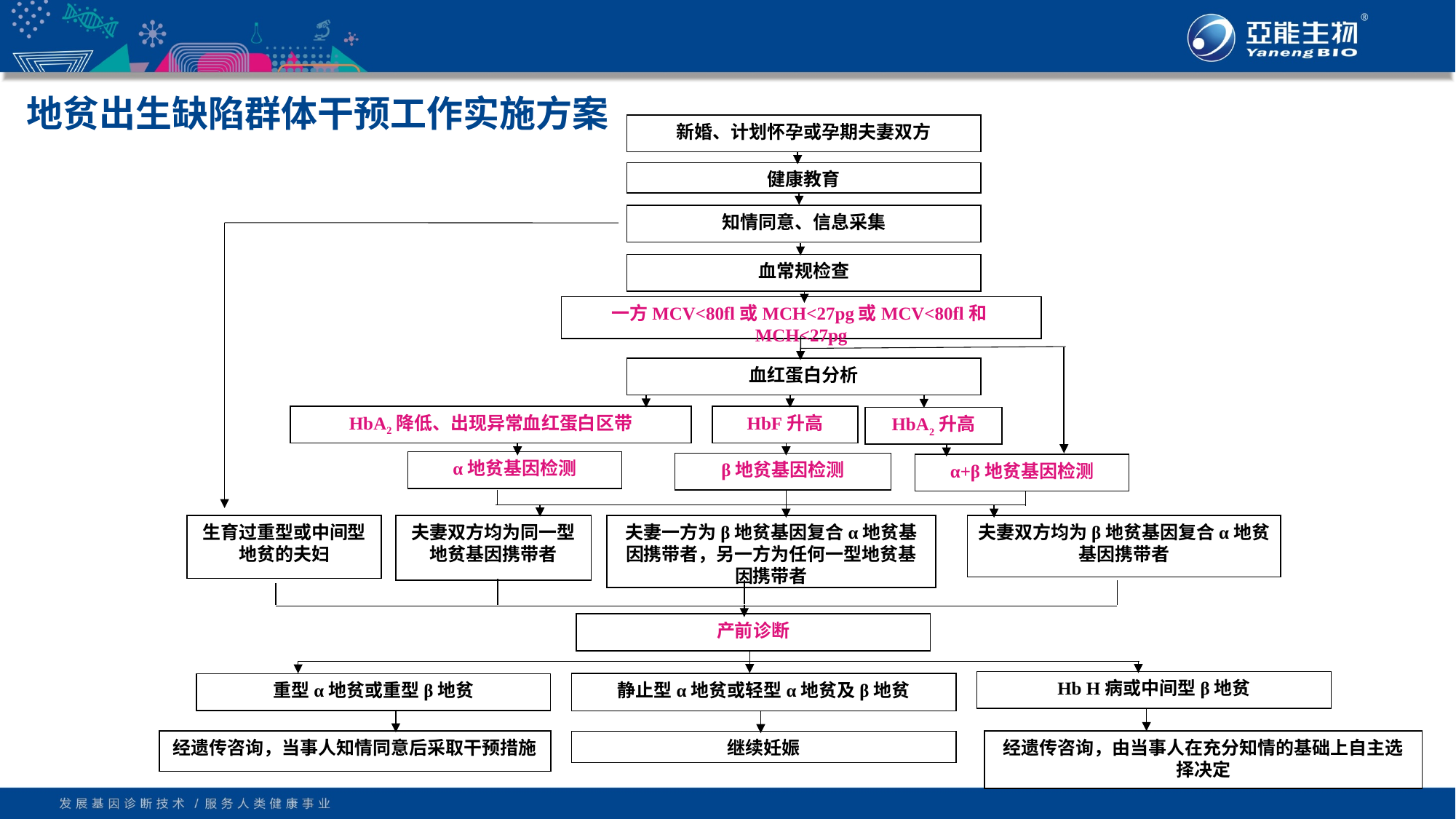

# 地贫出生缺陷群体干预工作实施方案
新婚、计划怀孕或孕期夫妻双方
健康教育
知情同意、信息采集
血常规检查
一方MCV<80fl或MCH<27pg或MCV<80fl和MCH<27pg

血红蛋白分析
HbA2降低、出现异常血红蛋白区带
HbF升高
HbA2升高

α地贫基因检测
β地贫基因检测
α+β地贫基因检测
生育过重型或中间型地贫的夫妇
夫妻双方均为同一型地贫基因携带者
夫妻一方为β地贫基因复合α地贫基因携带者，另一方为任何一型地贫基因携带者
夫妻双方均为β地贫基因复合α地贫基因携带者
产前诊断
Hb H病或中间型β地贫

重型α地贫或重型β地贫
静止型α地贫或轻型α地贫及β地贫
经遗传咨询，当事人知情同意后采取干预措施
经遗传咨询，由当事人在充分知情的基础上自主选择决定
继续妊娠